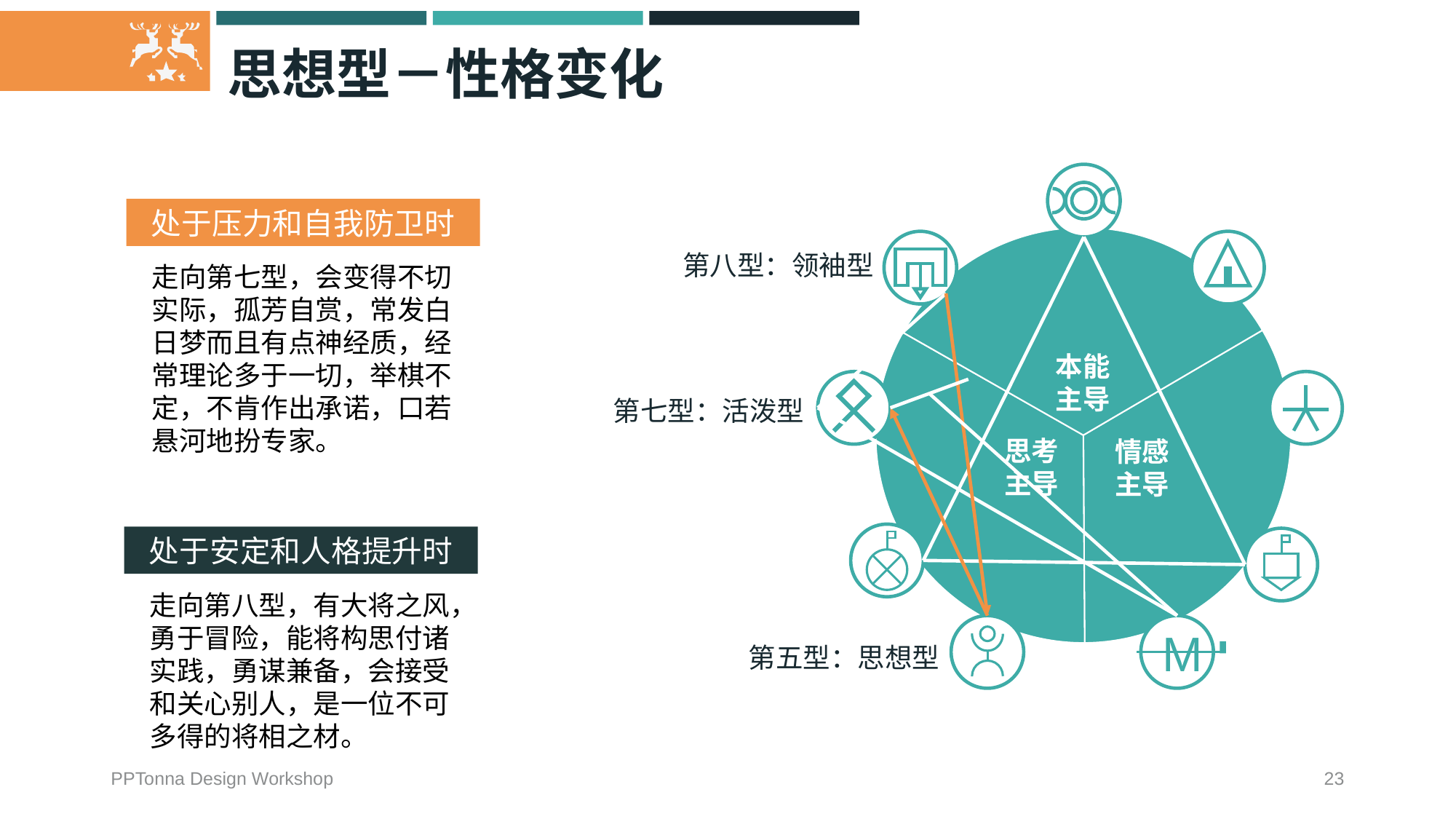

# 思想型－性格变化

第八型：领袖型
本能主导

第七型：活泼型
思考主导
情感主导

M

第五型：思想型
处于压力和自我防卫时
走向第七型，会变得不切实际，孤芳自赏，常发白日梦而且有点神经质，经常理论多于一切，举棋不定，不肯作出承诺，口若悬河地扮专家。
处于安定和人格提升时
走向第八型，有大将之风，勇于冒险，能将构思付诸实践，勇谋兼备，会接受和关心别人，是一位不可多得的将相之材。
PPTonna Design Workshop
23